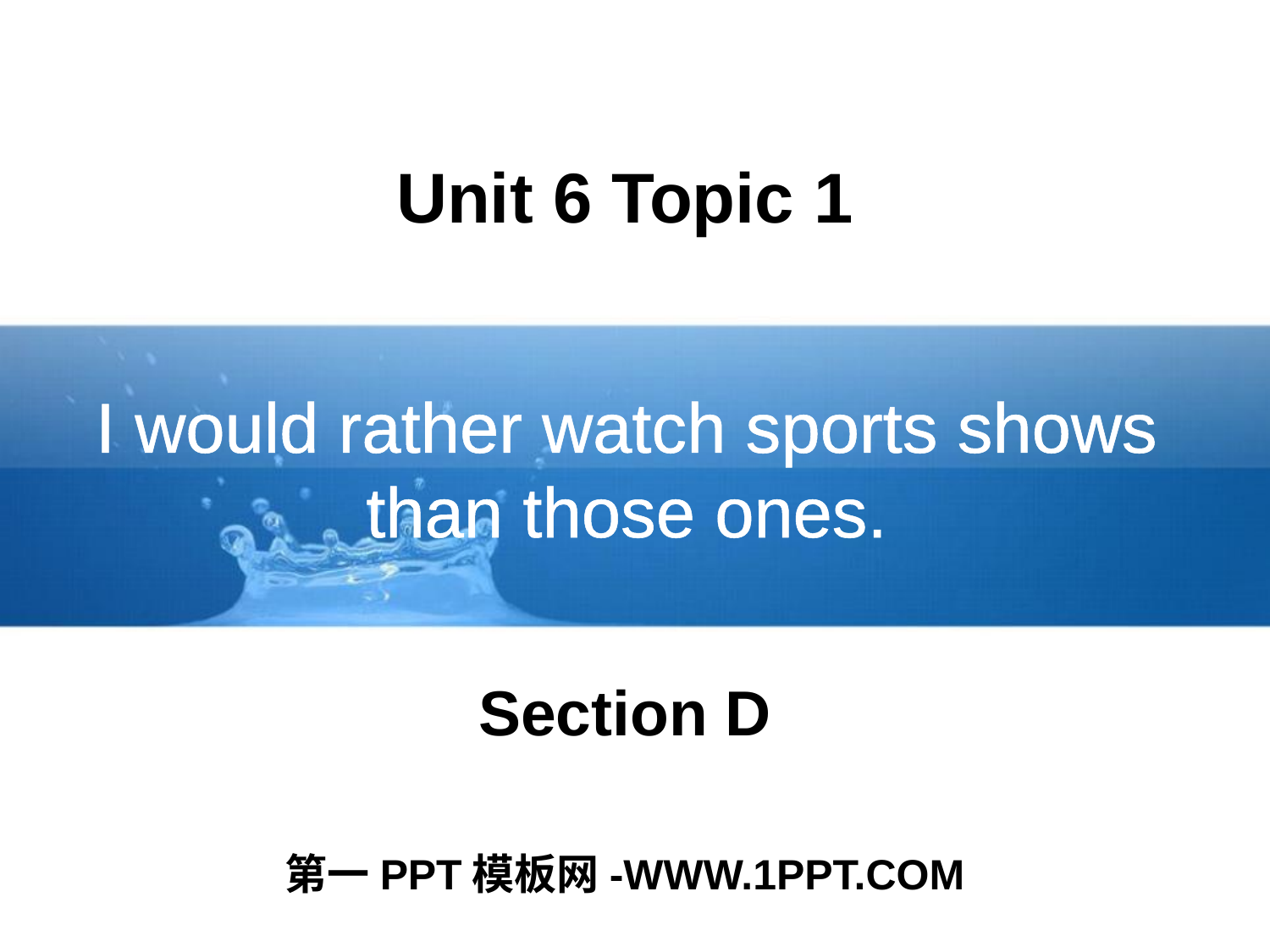

Unit 6 Topic 1
I would rather watch sports shows than those ones.
Section D
第一PPT模板网-WWW.1PPT.COM